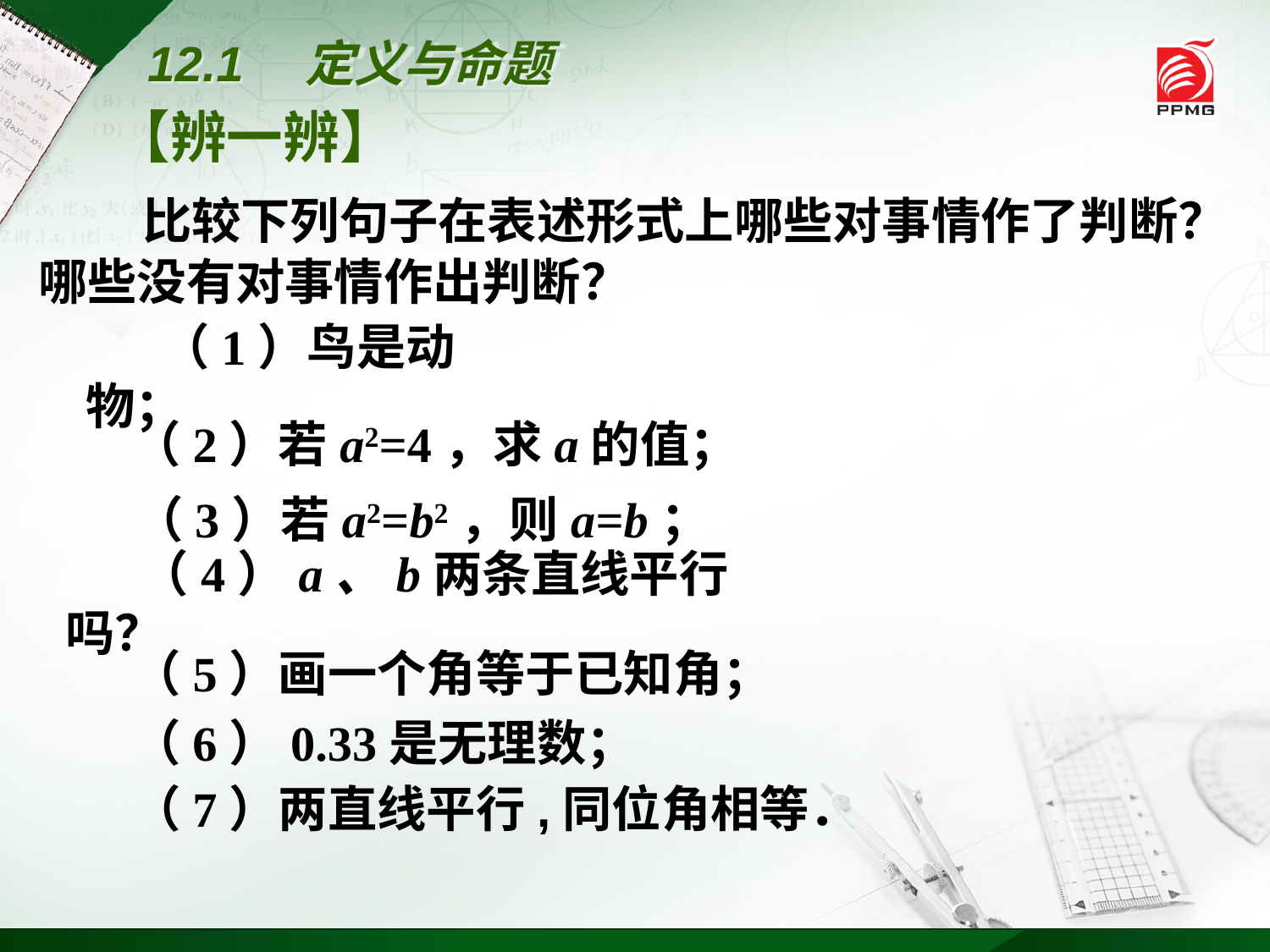

12.1　定义与命题
【辨一辨】
       比较下列句子在表述形式上哪些对事情作了判断？哪些没有对事情作出判断？
（1）鸟是动物；

（2）若a2=4，求a的值；

（3）若a2=b2，则a=b；

（4）a、b两条直线平行吗？

（5）画一个角等于已知角；

（6）0.33是无理数；

（7）两直线平行,同位角相等．